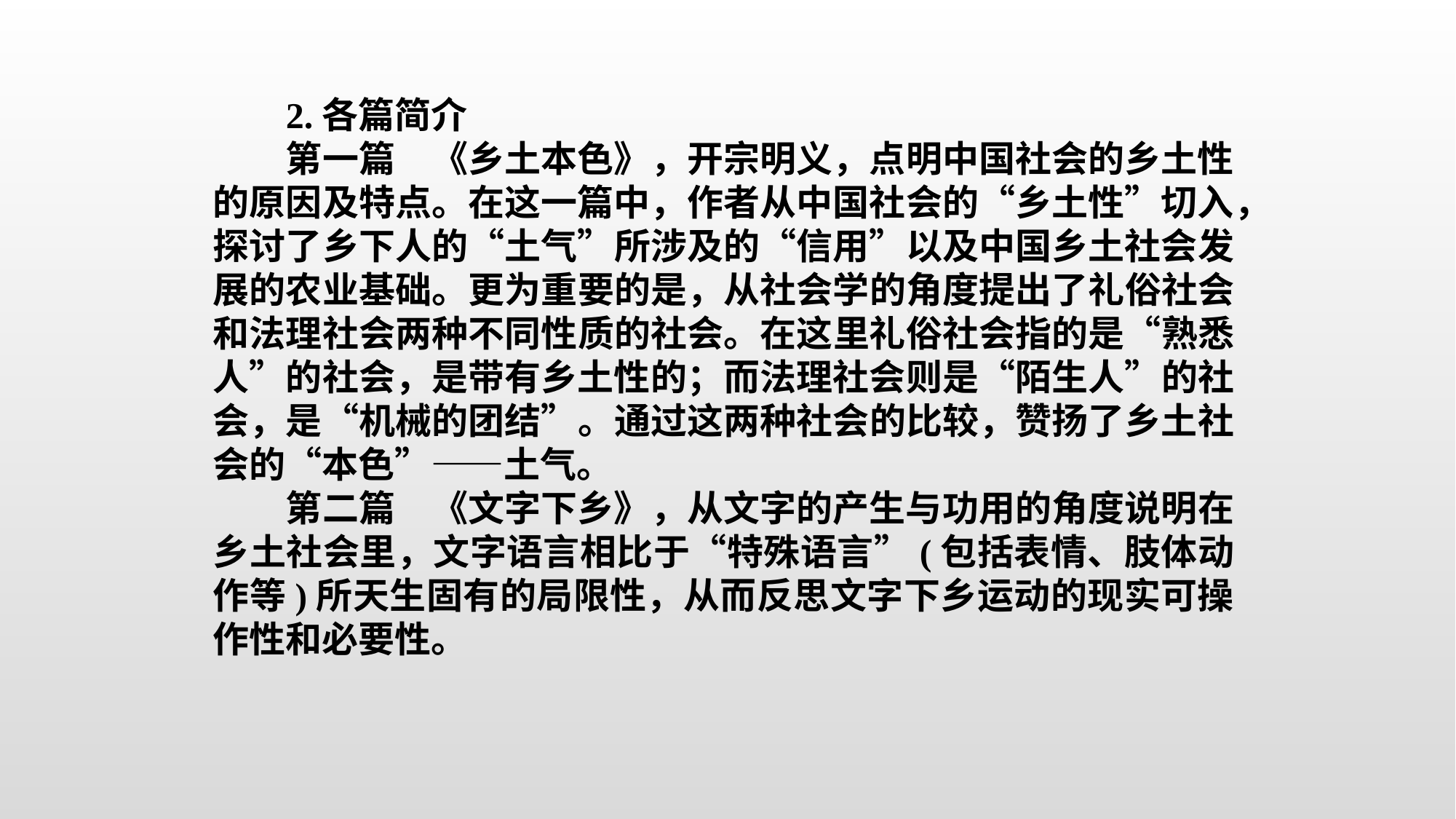

2.各篇简介
第一篇　《乡土本色》，开宗明义，点明中国社会的乡土性的原因及特点。在这一篇中，作者从中国社会的“乡土性”切入，探讨了乡下人的“土气”所涉及的“信用”以及中国乡土社会发展的农业基础。更为重要的是，从社会学的角度提出了礼俗社会和法理社会两种不同性质的社会。在这里礼俗社会指的是“熟悉人”的社会，是带有乡土性的；而法理社会则是“陌生人”的社会，是“机械的团结”。通过这两种社会的比较，赞扬了乡土社会的“本色”——土气。
第二篇　《文字下乡》，从文字的产生与功用的角度说明在乡土社会里，文字语言相比于“特殊语言”(包括表情、肢体动作等)所天生固有的局限性，从而反思文字下乡运动的现实可操作性和必要性。